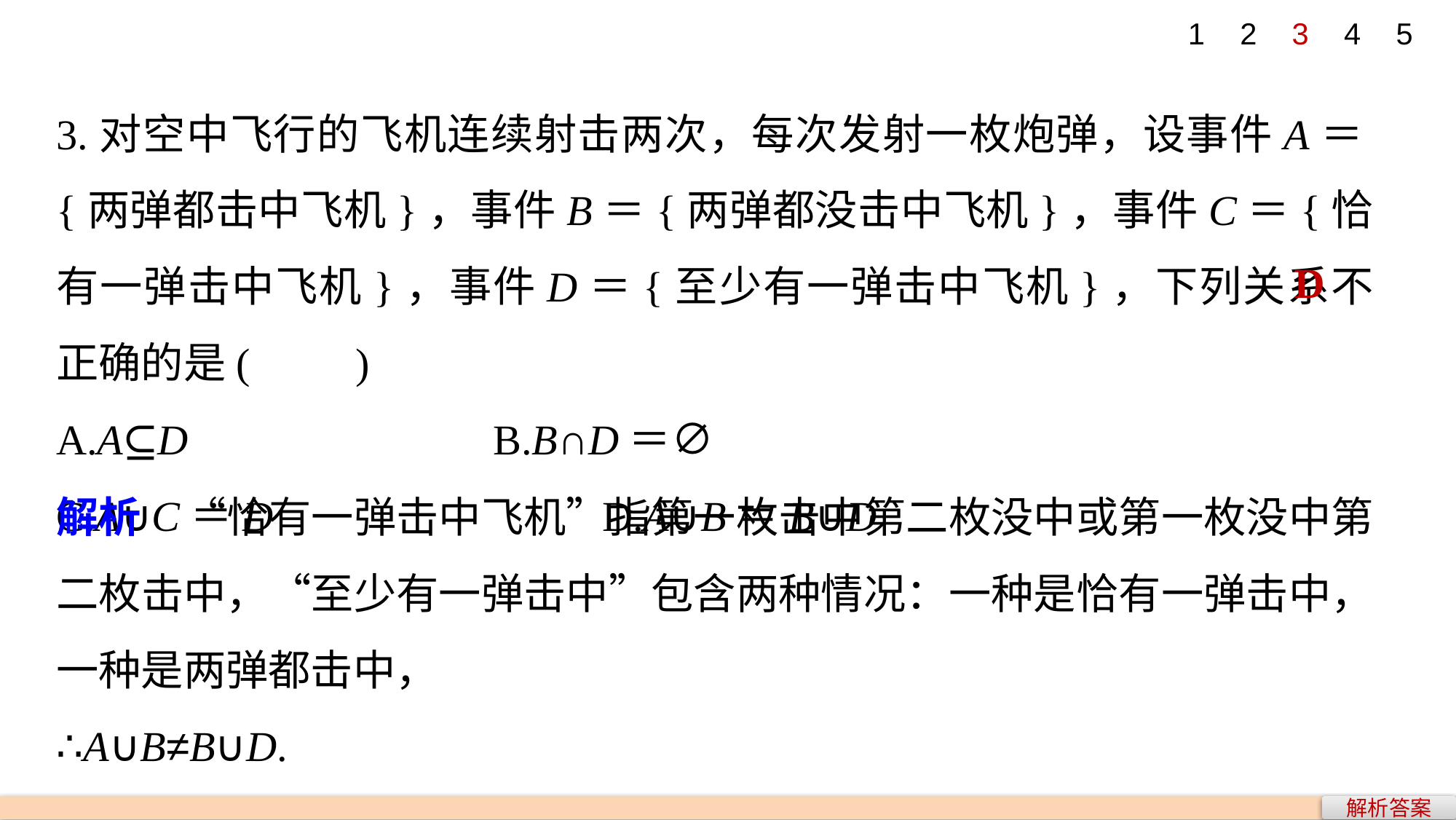

1
2
3
4
5
3.对空中飞行的飞机连续射击两次，每次发射一枚炮弹，设事件A＝{两弹都击中飞机}，事件B＝{两弹都没击中飞机}，事件C＝{恰有一弹击中飞机}，事件D＝{至少有一弹击中飞机}，下列关系不正确的是(　　)
A.A⊆D  			B.B∩D＝∅
C.A∪C＝D  			D.A∪B＝B∪D
D
解析　“恰有一弹击中飞机”指第一枚击中第二枚没中或第一枚没中第二枚击中，“至少有一弹击中”包含两种情况：一种是恰有一弹击中，一种是两弹都击中，
∴A∪B≠B∪D.
解析答案